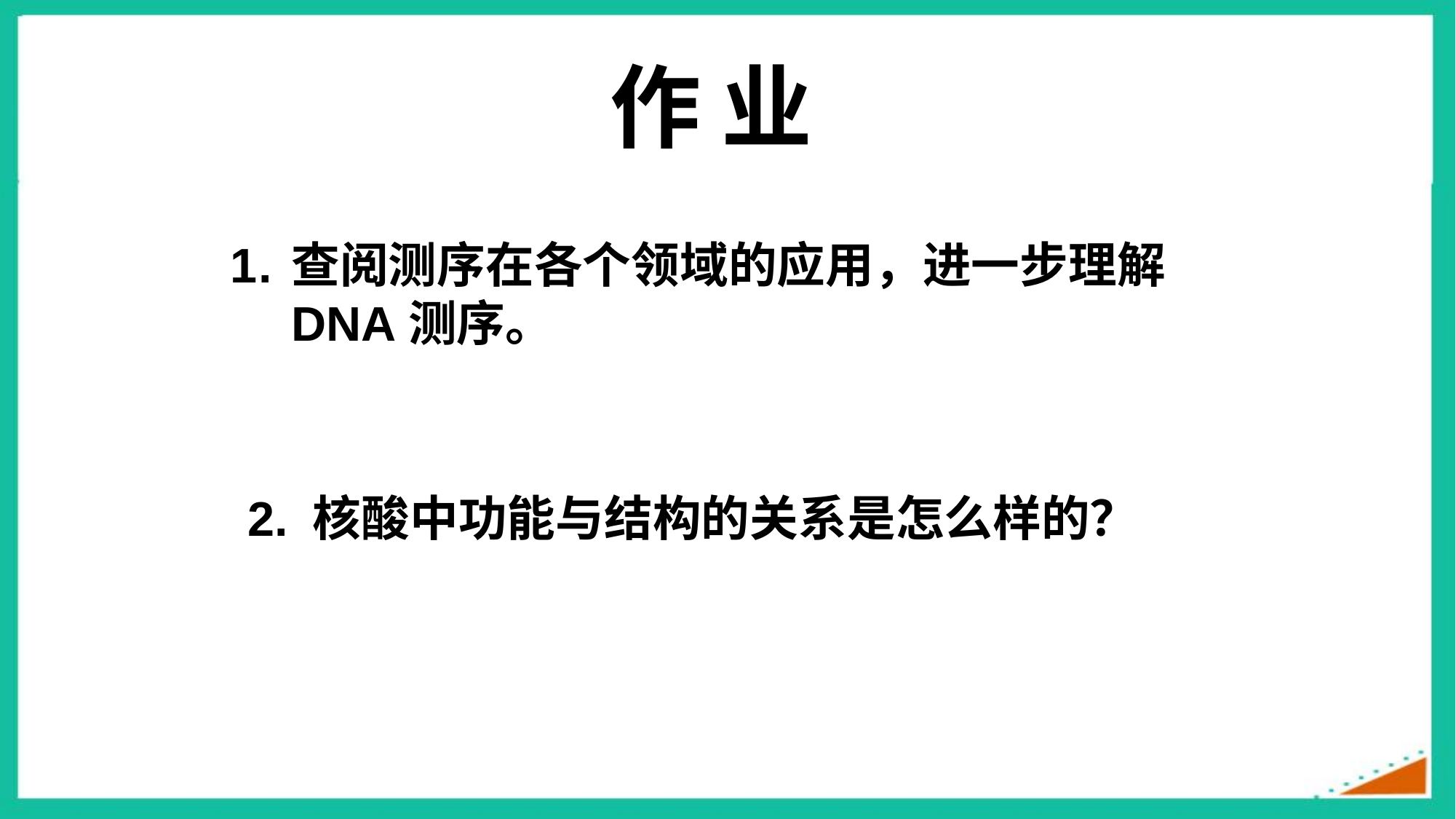

作 业
查阅测序在各个领域的应用，进一步理解DNA测序。

2. 核酸中功能与结构的关系是怎么样的？